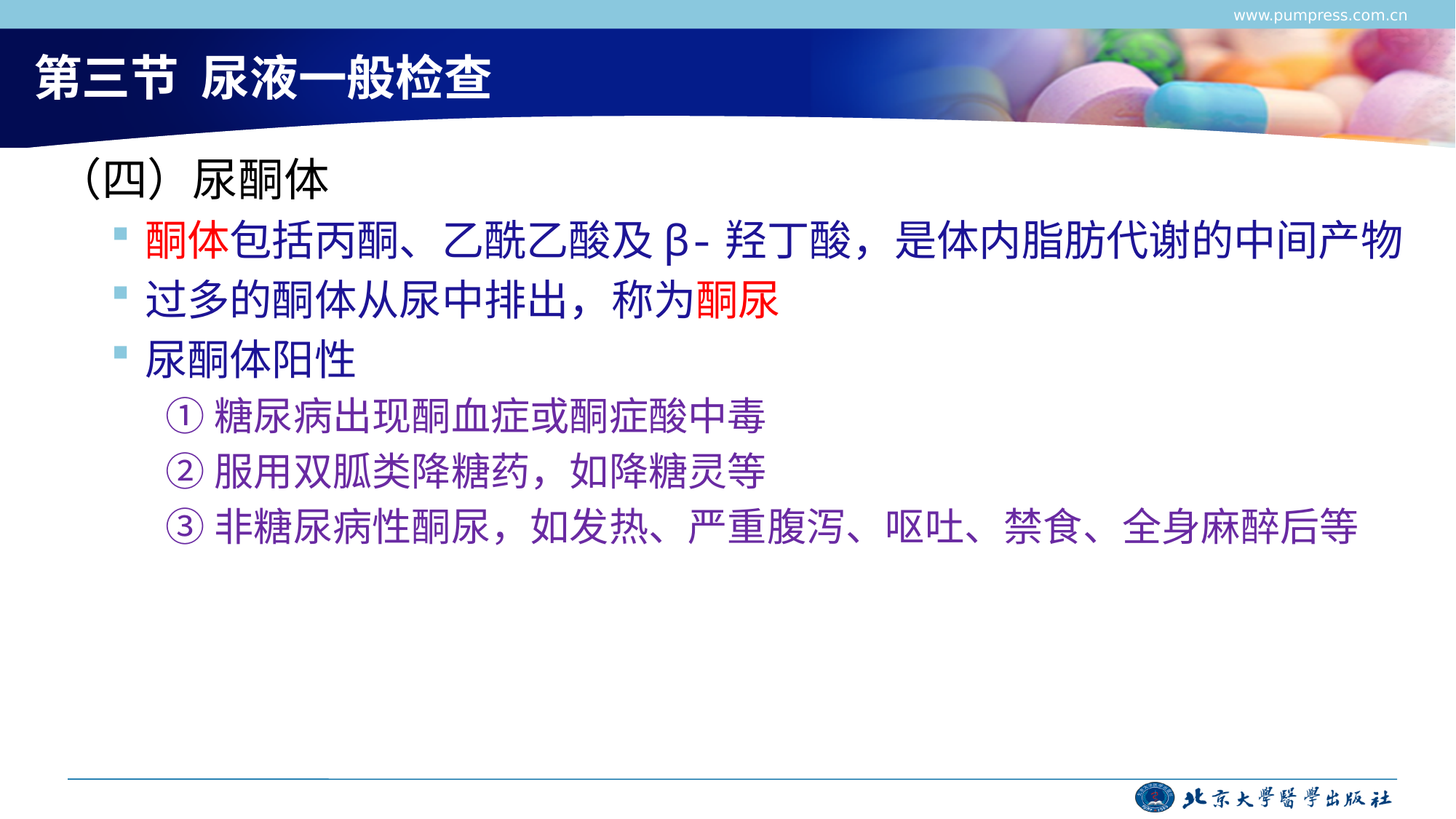

www.pumpress.com.cn
# 第三节  尿液一般检查
（四）尿酮体
酮体包括丙酮、乙酰乙酸及β-羟丁酸，是体内脂肪代谢的中间产物
过多的酮体从尿中排出，称为酮尿
尿酮体阳性
①糖尿病出现酮血症或酮症酸中毒
②服用双胍类降糖药，如降糖灵等
③非糖尿病性酮尿，如发热、严重腹泻、呕吐、禁食、全身麻醉后等